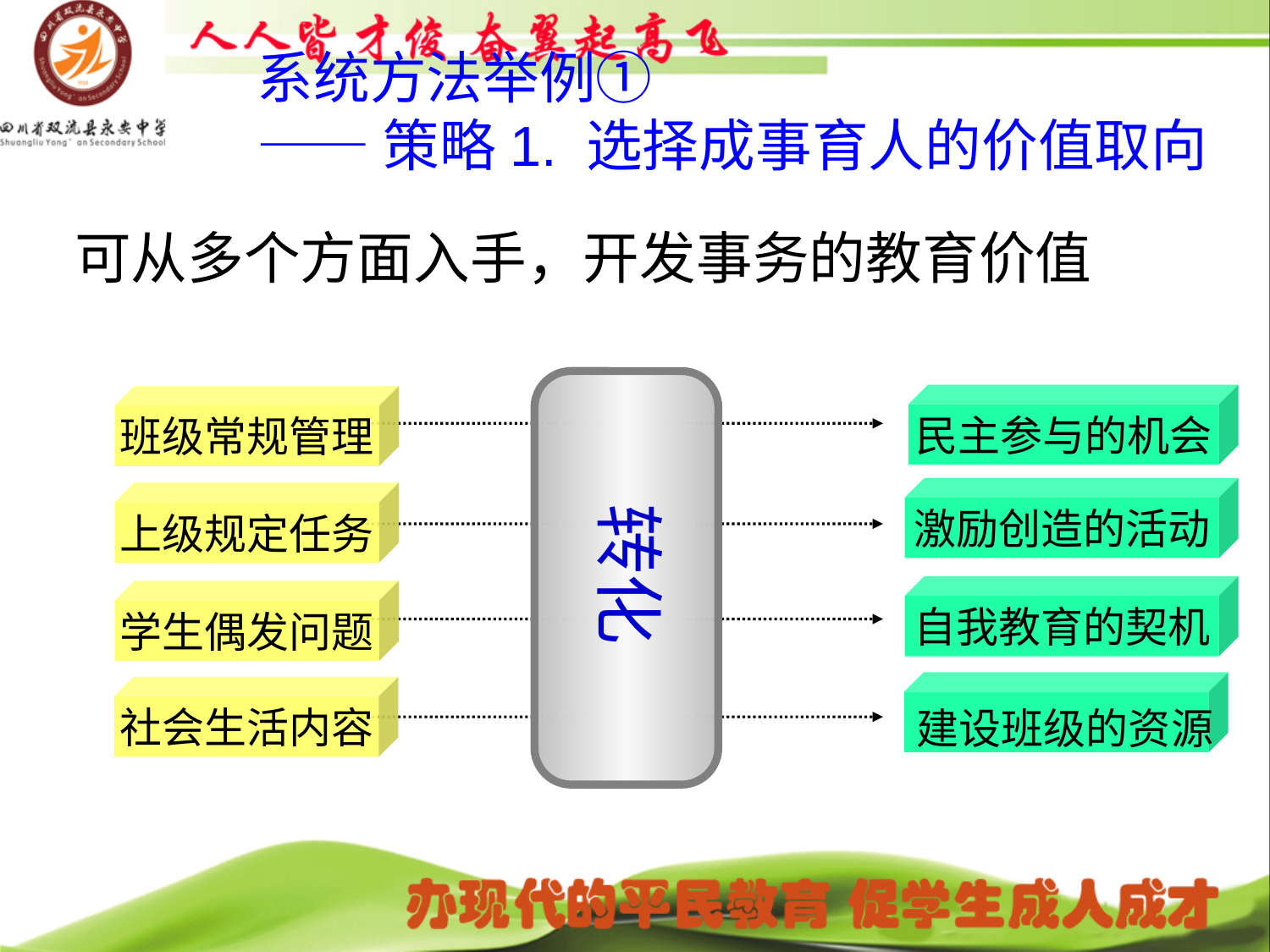

系统方法举例①
——策略1. 选择成事育人的价值取向
可从多个方面入手，开发事务的教育价值
转化
民主参与的机会
班级常规管理

激励创造的活动
上级规定任务

自我教育的契机
学生偶发问题

建设班级的资源
社会生活内容